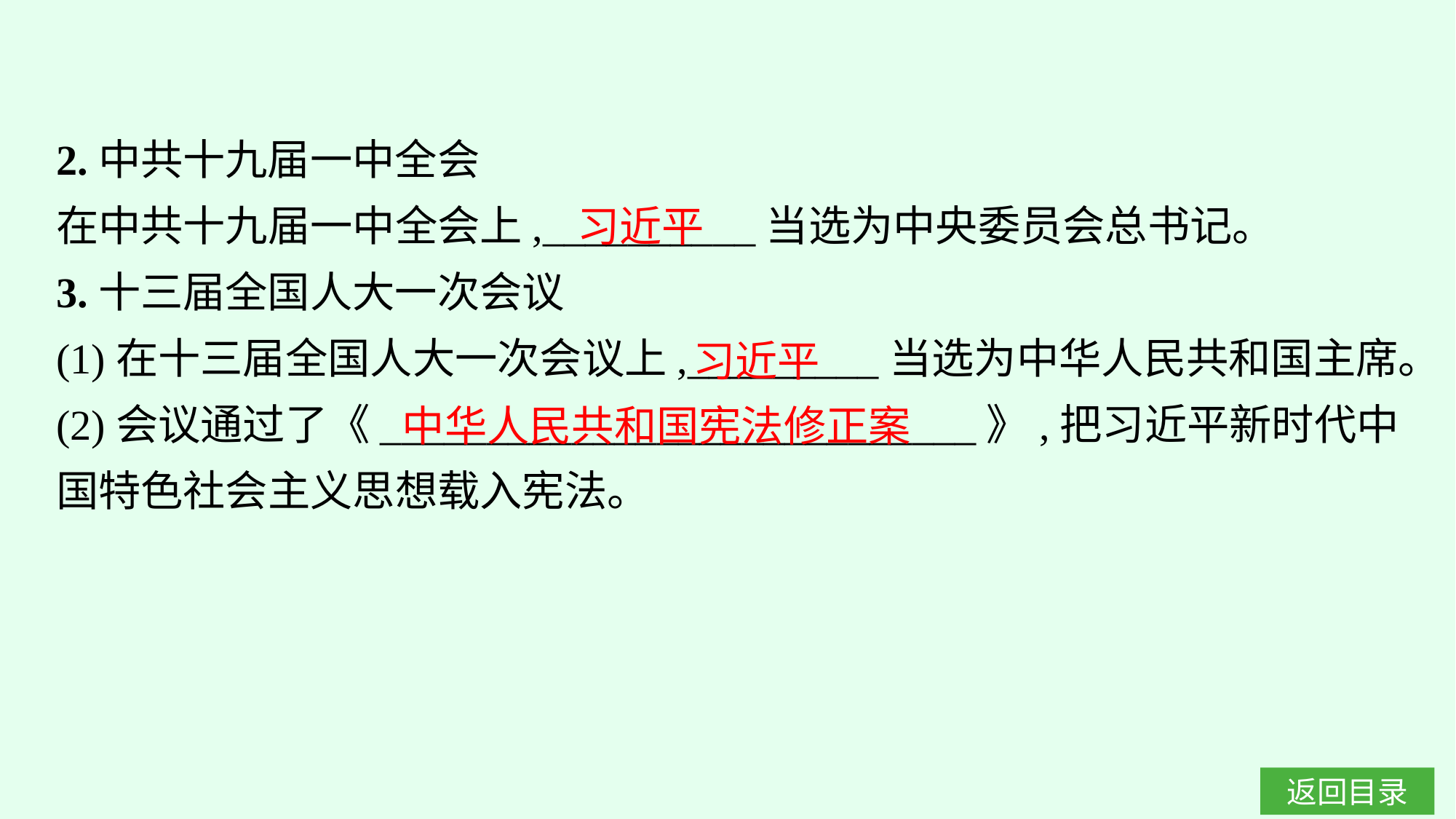

2.中共十九届一中全会
在中共十九届一中全会上,__________当选为中央委员会总书记。
3.十三届全国人大一次会议
(1)在十三届全国人大一次会议上,_________当选为中华人民共和国主席。
(2)会议通过了《____________________________》,把习近平新时代中国特色社会主义思想载入宪法。
习近平
习近平
中华人民共和国宪法修正案